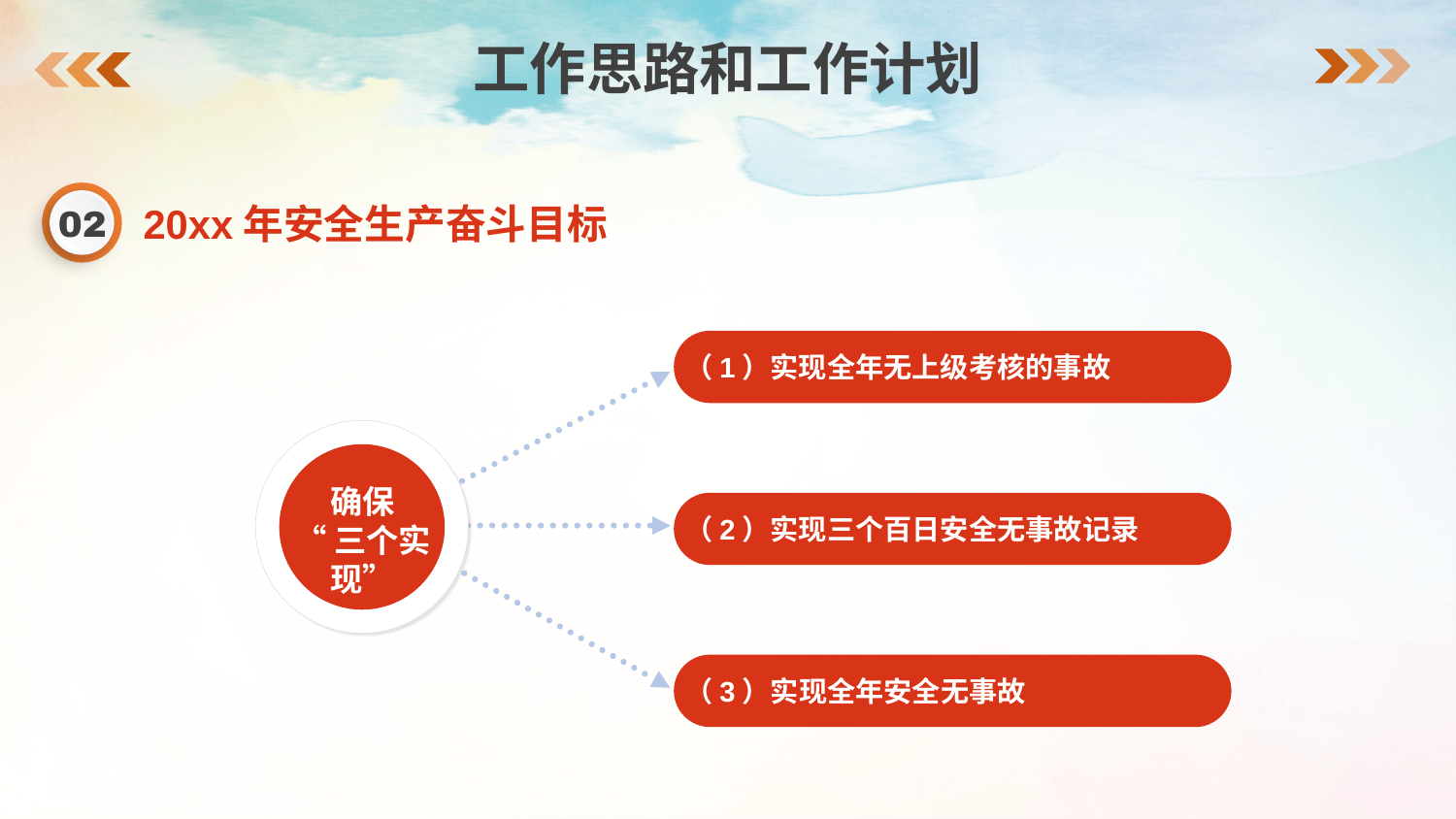

工作思路和工作计划

02
20xx年安全生产奋斗目标
（1）实现全年无上级考核的事故

确保
“三个实现”
（2）实现三个百日安全无事故记录

（3）实现全年安全无事故